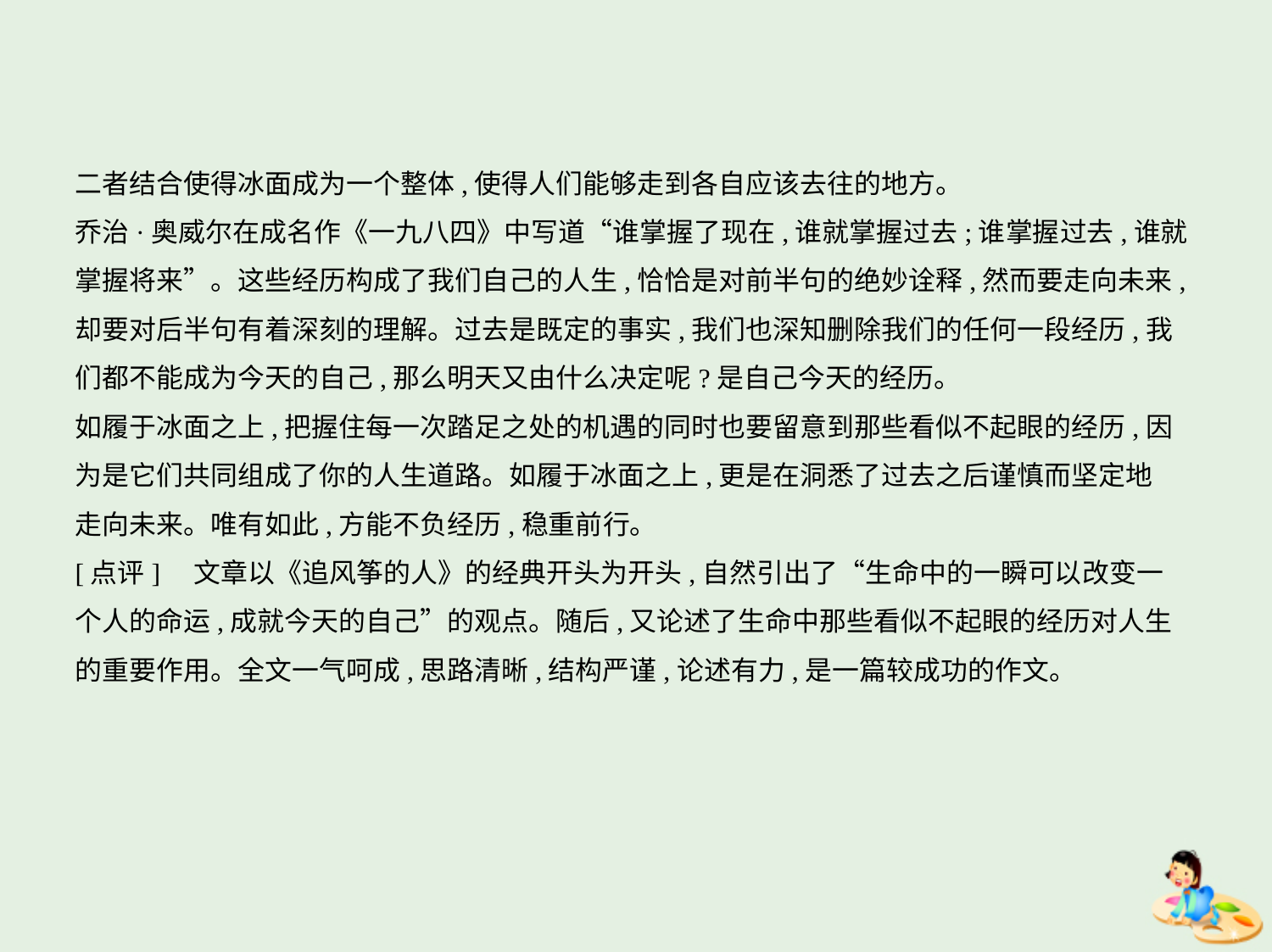

二者结合使得冰面成为一个整体,使得人们能够走到各自应该去往的地方。
乔治·奥威尔在成名作《一九八四》中写道“谁掌握了现在,谁就掌握过去;谁掌握过去,谁就
掌握将来”。这些经历构成了我们自己的人生,恰恰是对前半句的绝妙诠释,然而要走向未来,
却要对后半句有着深刻的理解。过去是既定的事实,我们也深知删除我们的任何一段经历,我
们都不能成为今天的自己,那么明天又由什么决定呢?是自己今天的经历。
如履于冰面之上,把握住每一次踏足之处的机遇的同时也要留意到那些看似不起眼的经历,因
为是它们共同组成了你的人生道路。如履于冰面之上,更是在洞悉了过去之后谨慎而坚定地
走向未来。唯有如此,方能不负经历,稳重前行。
[点评]　文章以《追风筝的人》的经典开头为开头,自然引出了“生命中的一瞬可以改变一
个人的命运,成就今天的自己”的观点。随后,又论述了生命中那些看似不起眼的经历对人生
的重要作用。全文一气呵成,思路清晰,结构严谨,论述有力,是一篇较成功的作文。